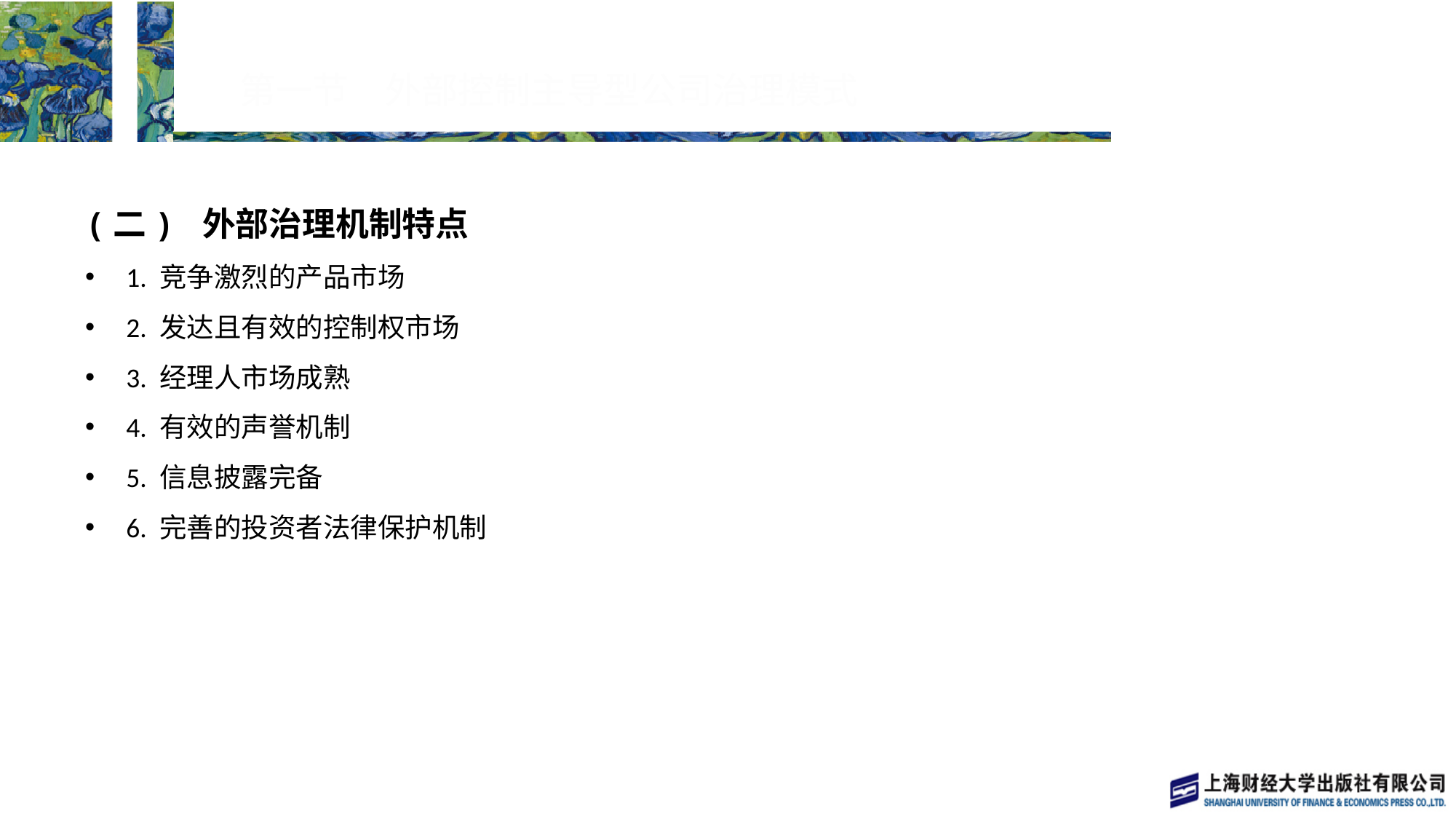

# 第一节　外部控制主导型公司治理模式
(二) 外部治理机制特点
1. 竞争激烈的产品市场
2. 发达且有效的控制权市场
3. 经理人市场成熟
4. 有效的声誉机制
5. 信息披露完备
6. 完善的投资者法律保护机制